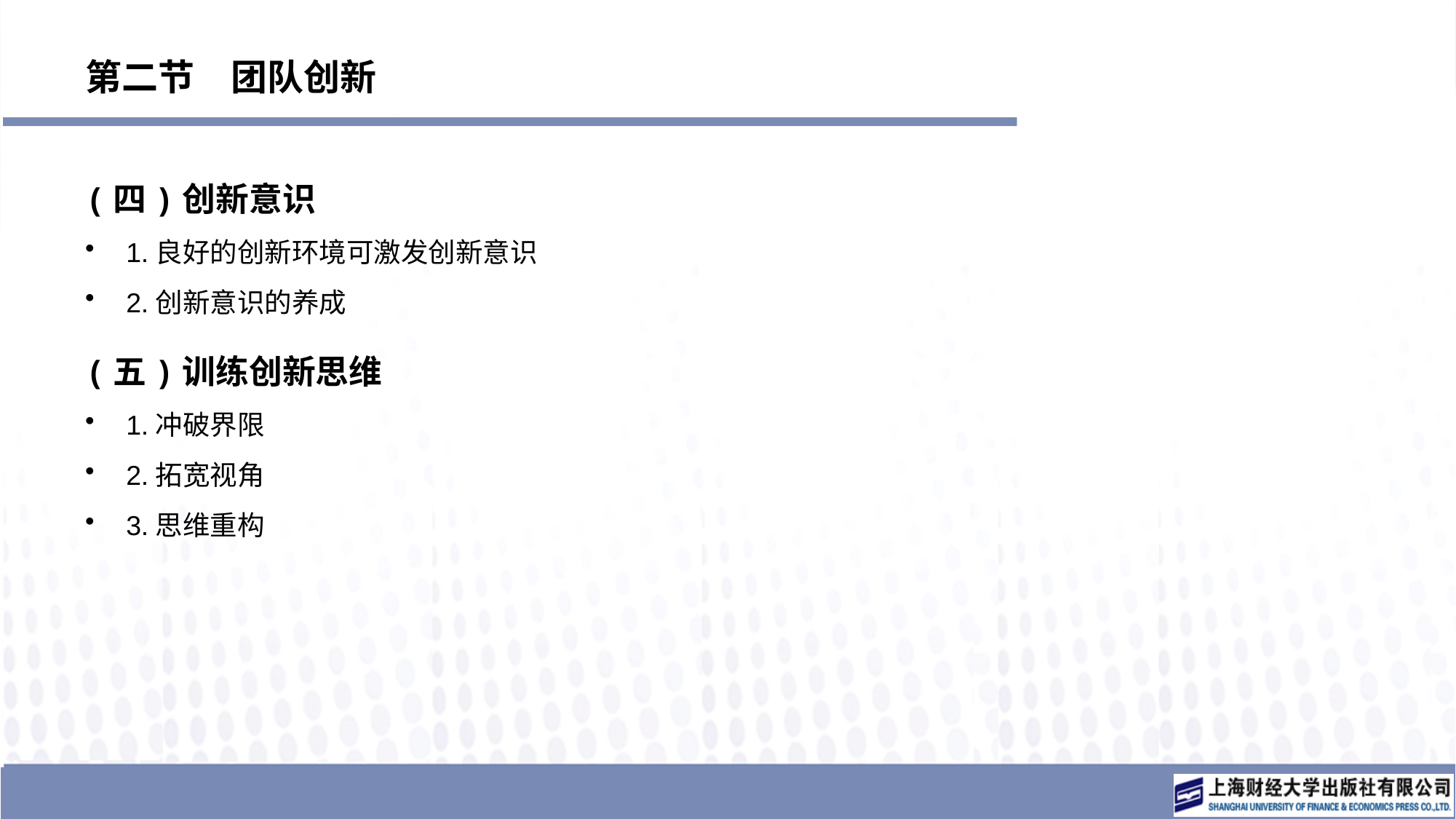

# 第二节　团队创新
(四)创新意识
1.良好的创新环境可激发创新意识
2.创新意识的养成
(五)训练创新思维
1.冲破界限
2.拓宽视角
3.思维重构